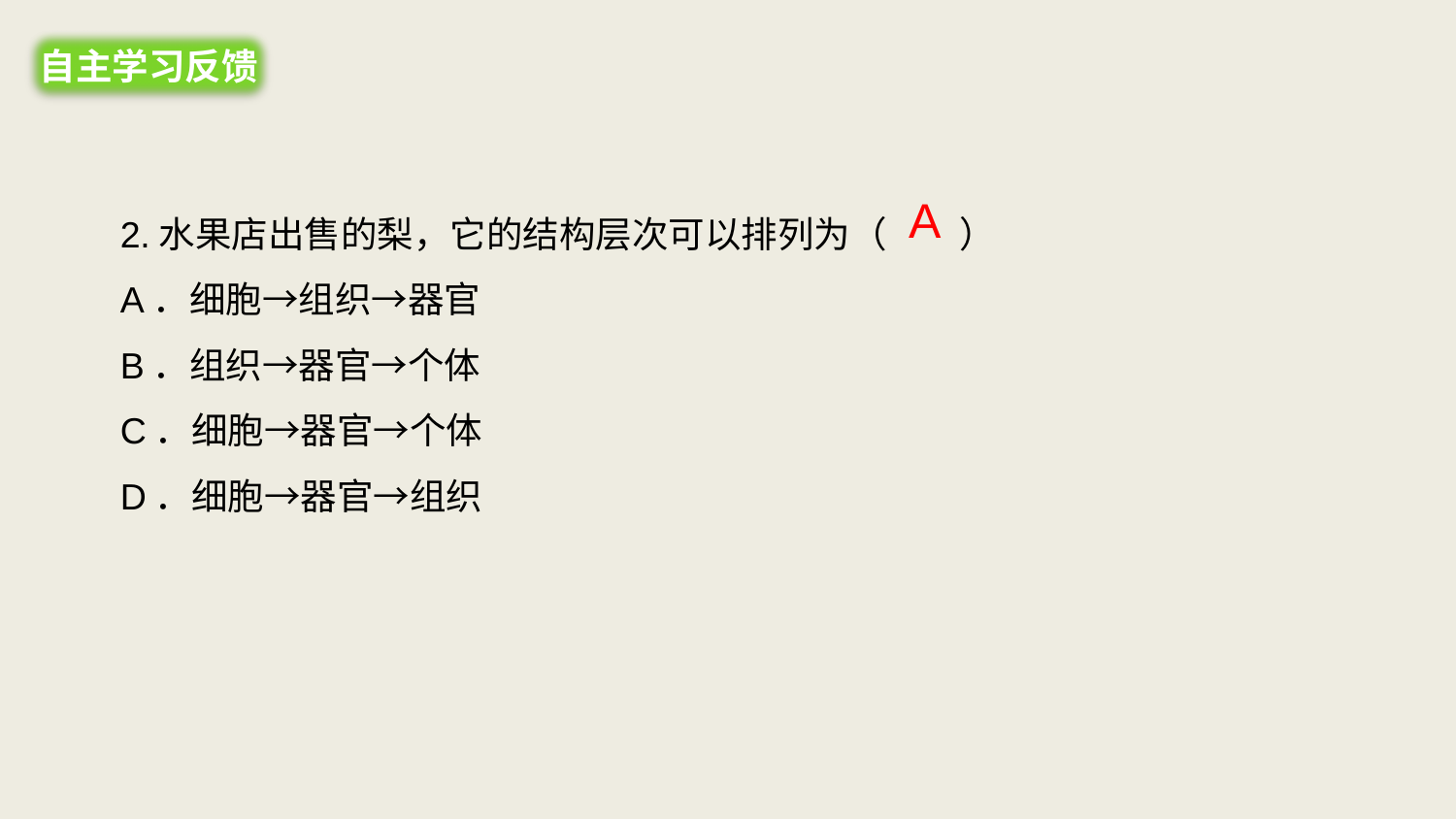

自主学习反馈
A
2.水果店出售的梨，它的结构层次可以排列为（　　）
A．细胞→组织→器官
B．组织→器官→个体
C．细胞→器官→个体
D．细胞→器官→组织